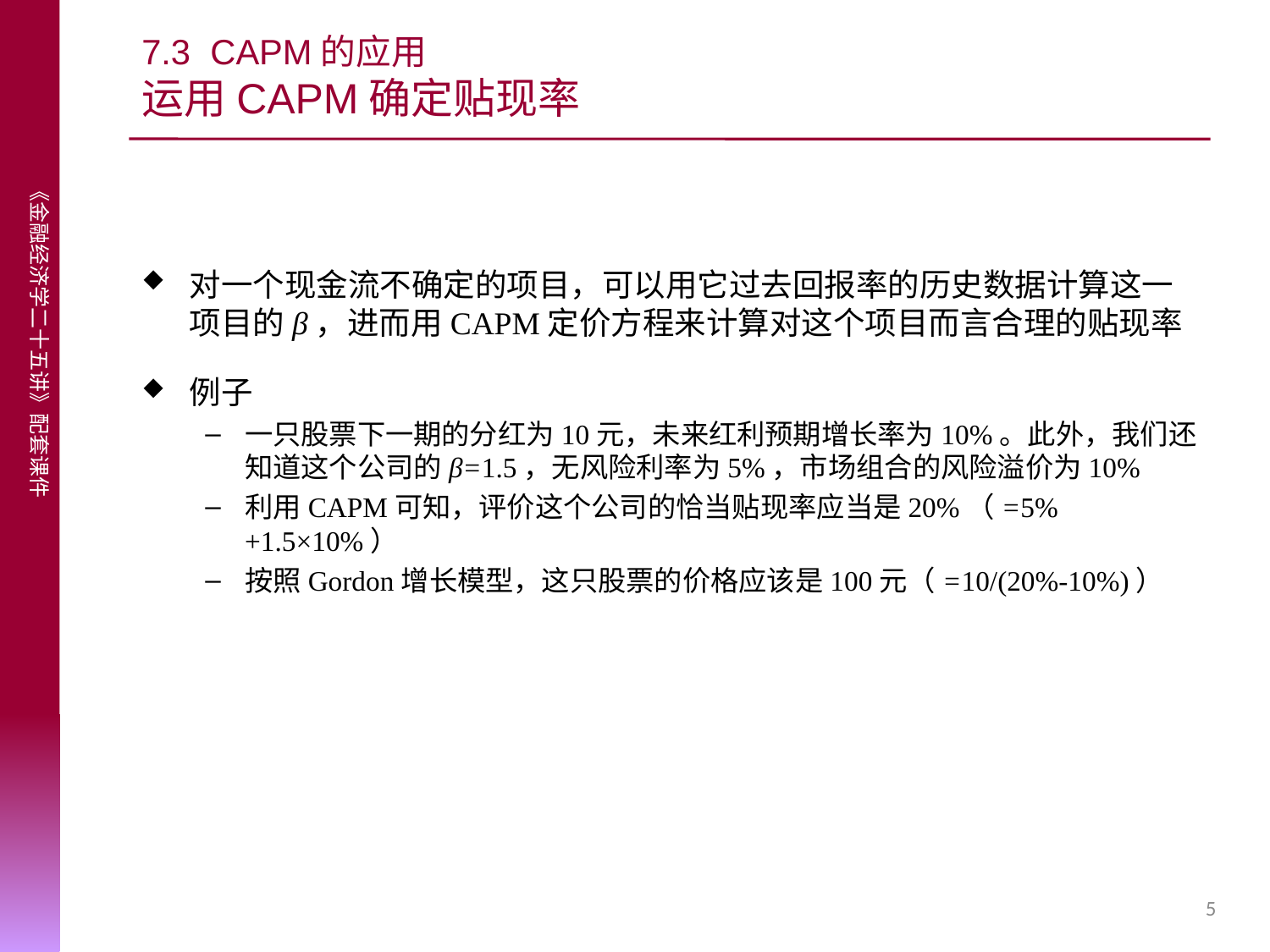

# 7.3  CAPM的应用 运用CAPM确定贴现率

对一个现金流不确定的项目，可以用它过去回报率的历史数据计算这一项目的β，进而用CAPM定价方程来计算对这个项目而言合理的贴现率
例子
一只股票下一期的分红为10元，未来红利预期增长率为10%。此外，我们还知道这个公司的β=1.5，无风险利率为5%，市场组合的风险溢价为10%
利用CAPM可知，评价这个公司的恰当贴现率应当是20%（=5%+1.5×10%）
按照Gordon增长模型，这只股票的价格应该是100元（=10/(20%-10%)）
5